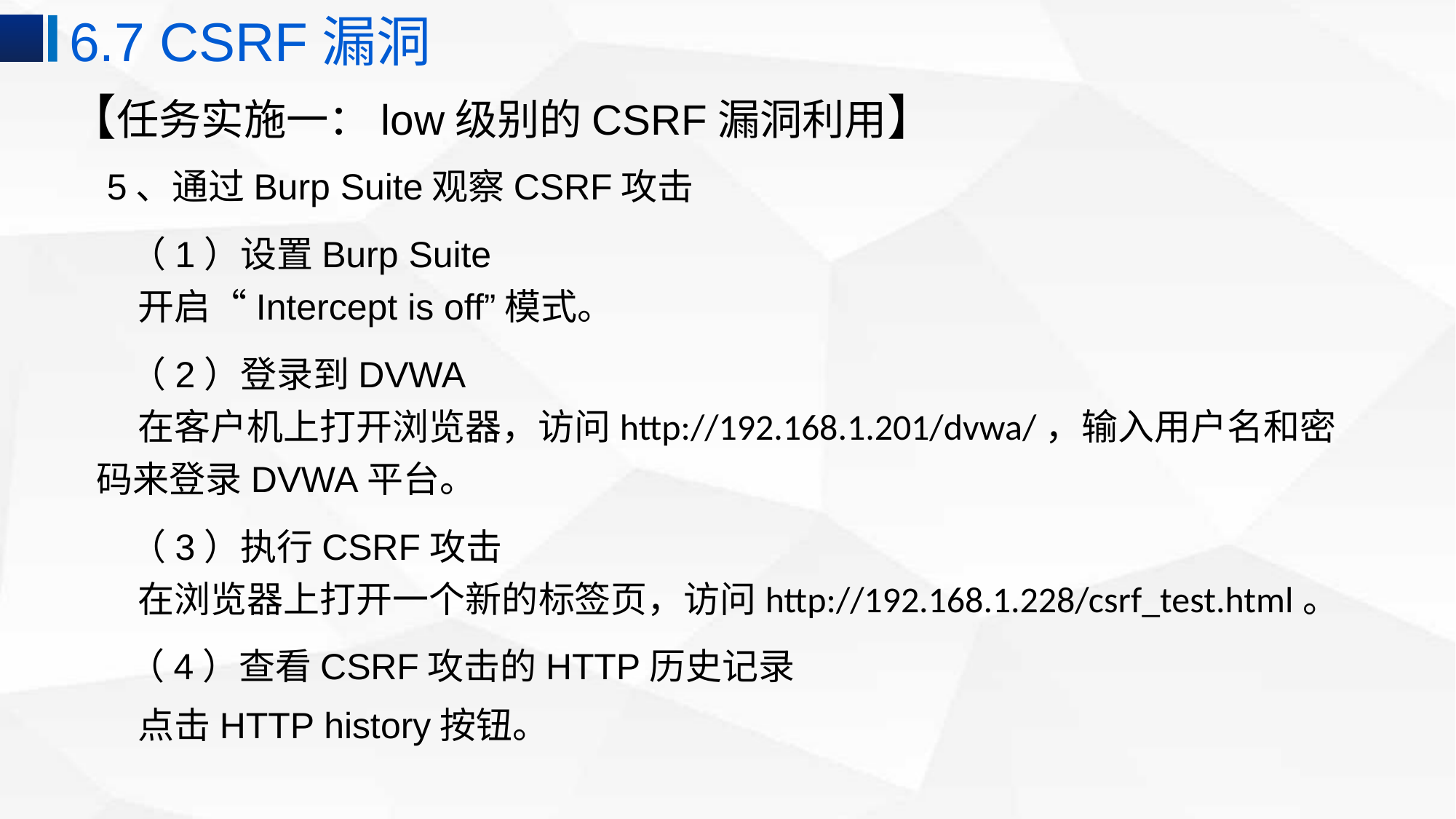

6.7 CSRF漏洞

【任务实施一：low级别的CSRF漏洞利用】
 5、通过Burp Suite观察CSRF攻击
   （1）设置Burp Suite
    开启“Intercept is off”模式。
   （2）登录到DVWA
    在客户机上打开浏览器，访问http://192.168.1.201/dvwa/，输入用户名和密码来登录DVWA平台。
   （3）执行CSRF攻击
    在浏览器上打开一个新的标签页，访问http://192.168.1.228/csrf_test.html。
   （4）查看CSRF攻击的HTTP历史记录
    点击HTTP history按钮。